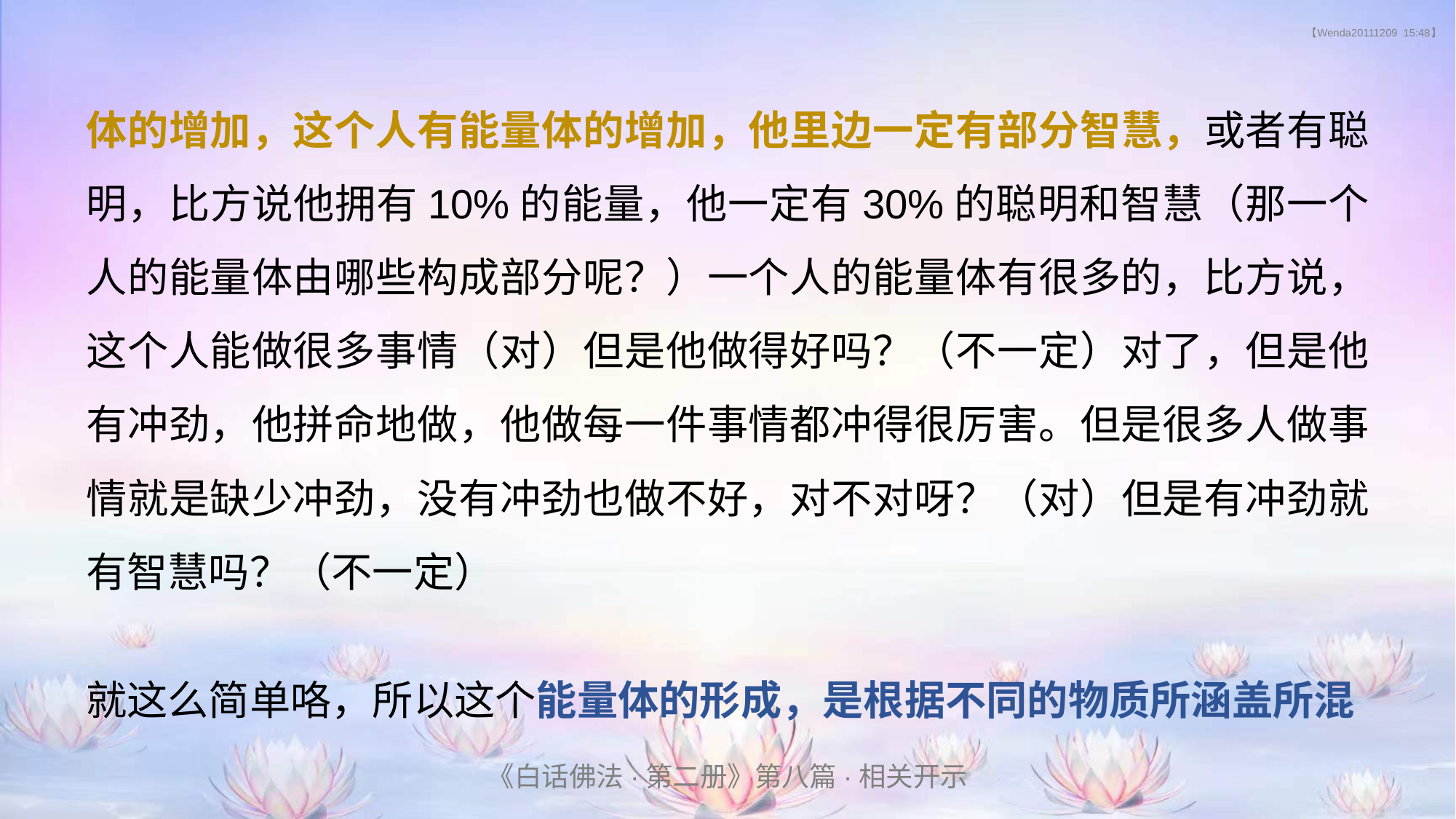

# 【Wenda20111209  15:48】
体的增加，这个人有能量体的增加，他里边一定有部分智慧，或者有聪明，比方说他拥有10%的能量，他一定有30%的聪明和智慧（那一个人的能量体由哪些构成部分呢？）一个人的能量体有很多的，比方说，这个人能做很多事情（对）但是他做得好吗？（不一定）对了，但是他有冲劲，他拼命地做，他做每一件事情都冲得很厉害。但是很多人做事情就是缺少冲劲，没有冲劲也做不好，对不对呀？（对）但是有冲劲就有智慧吗？（不一定）

就这么简单咯，所以这个能量体的形成，是根据不同的物质所涵盖所混
《白话佛法·第二册》第八篇·相关开示